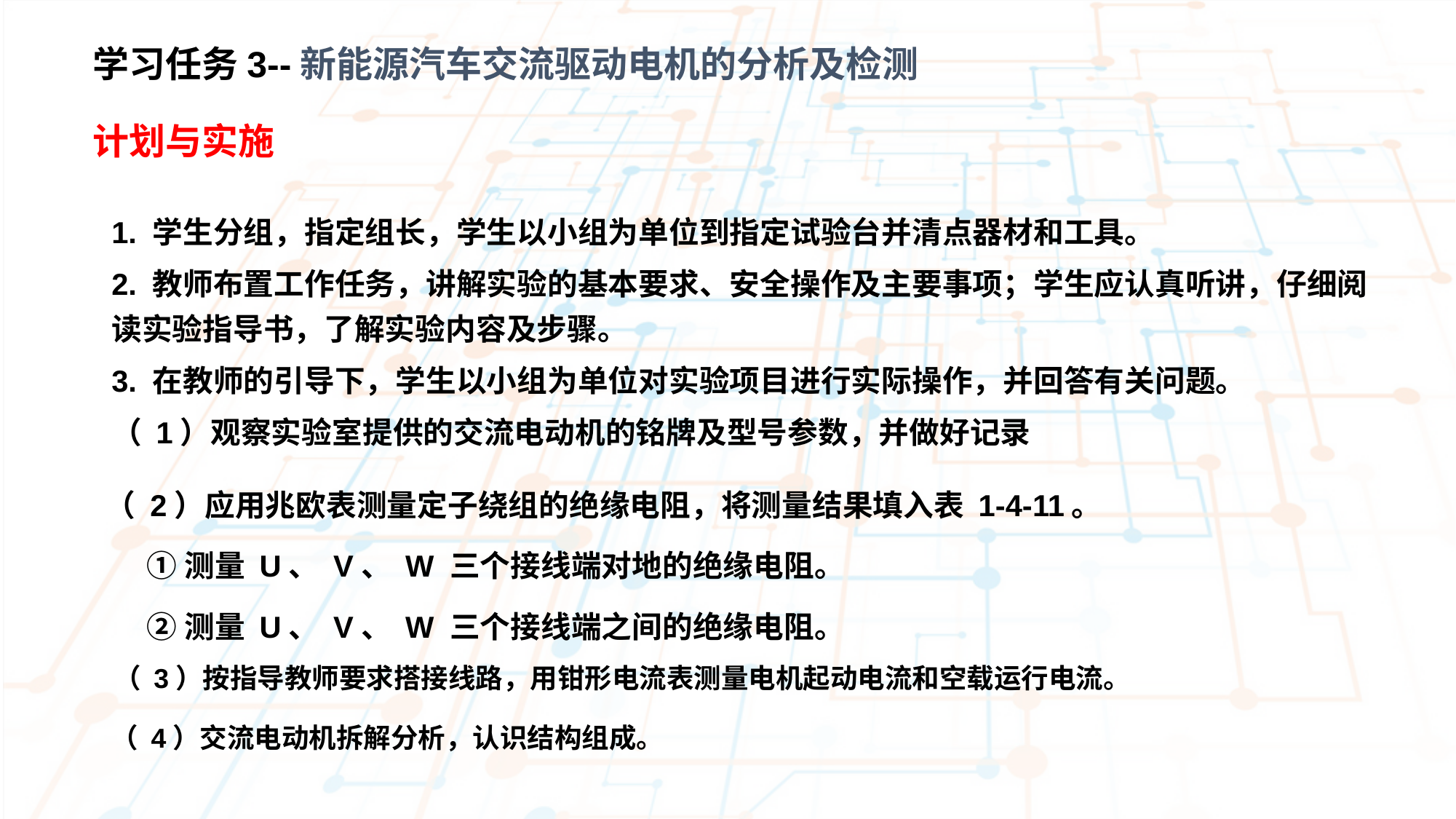

学习任务3--新能源汽车交流驱动电机的分析及检测
计划与实施

1. 学生分组，指定组长，学生以小组为单位到指定试验台并清点器材和工具。
2. 教师布置工作任务，讲解实验的基本要求、安全操作及主要事项；学生应认真听讲，仔细阅   读实验指导书，了解实验内容及步骤。
3. 在教师的引导下，学生以小组为单位对实验项目进行实际操作，并回答有关问题。
（ 1）观察实验室提供的交流电动机的铭牌及型号参数，并做好记录
（ 2）应用兆欧表测量定子绕组的绝缘电阻，将测量结果填入表 1-4-11。
      ①测量 U、 V、 W 三个接线端对地的绝缘电阻。
      ②测量 U、 V、 W 三个接线端之间的绝缘电阻。
（ 3）按指导教师要求搭接线路，用钳形电流表测量电机起动电流和空载运行电流。
（ 4）交流电动机拆解分析，认识结构组成。